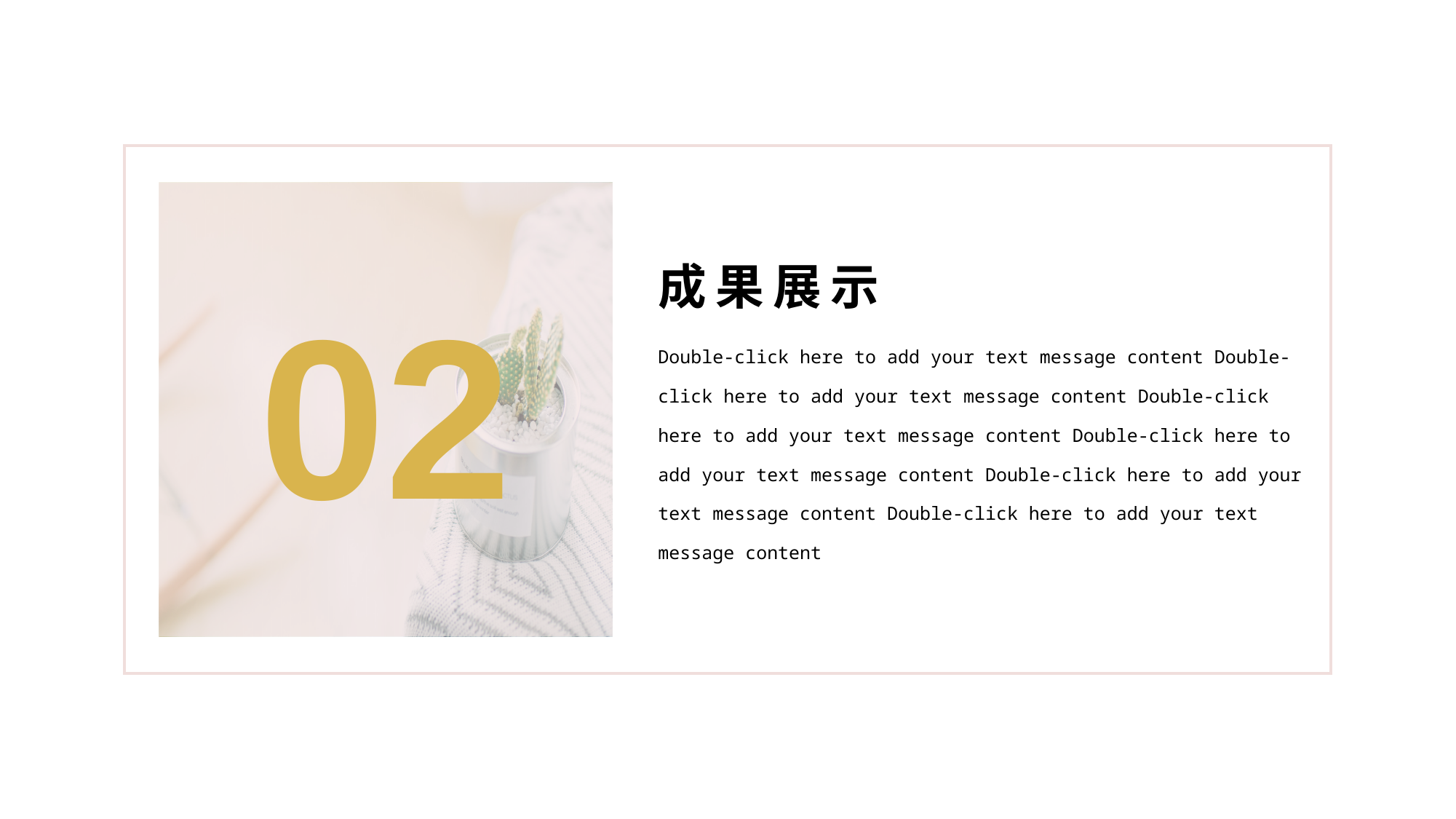

02
成果展示
Double-click here to add your text message content Double-click here to add your text message content Double-click here to add your text message content Double-click here to add your text message content Double-click here to add your text message content Double-click here to add your text message content